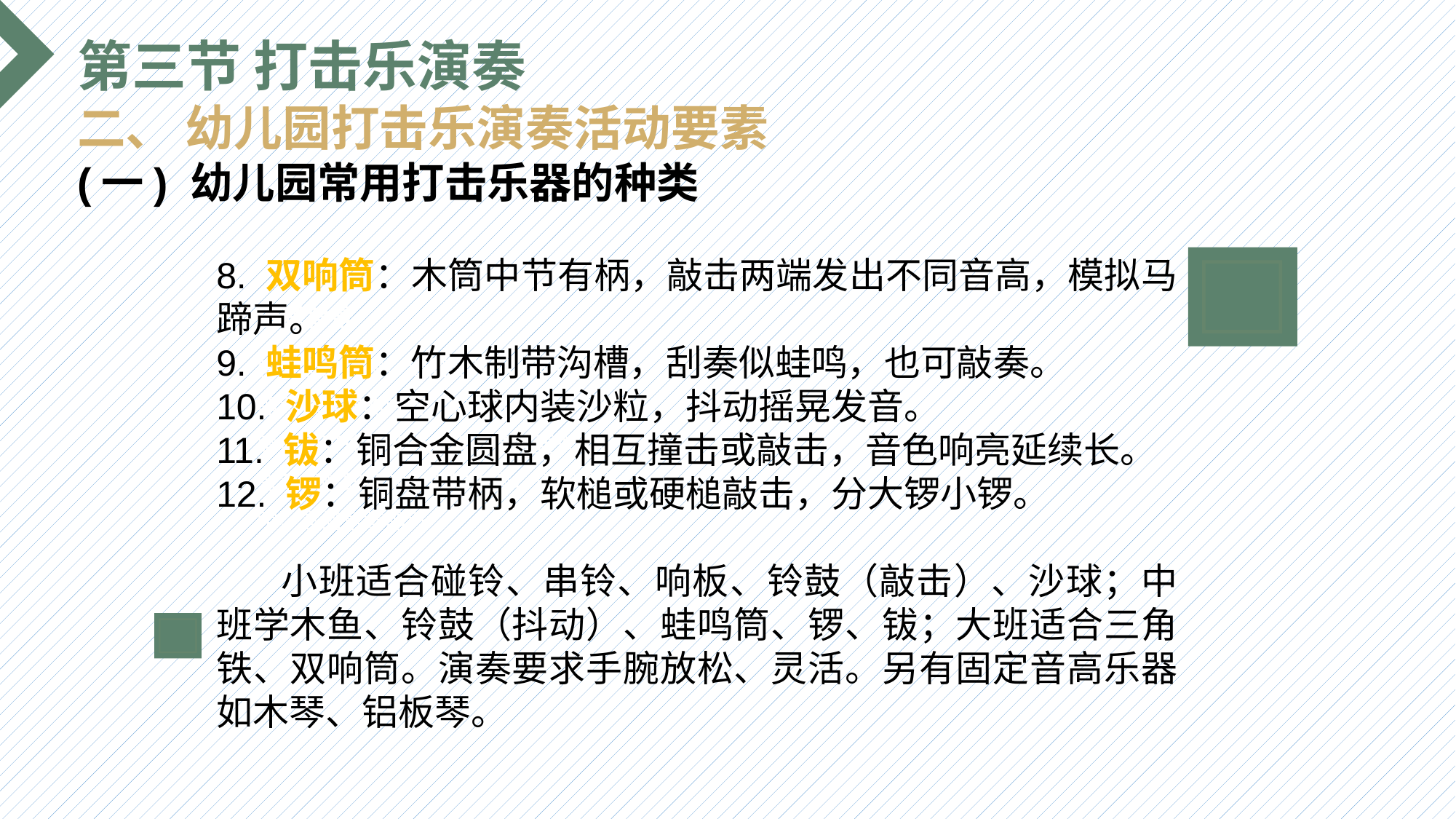

第三节 打击乐演奏
二、 幼儿园打击乐演奏活动要素
(一) 幼儿园常用打击乐器的种类

8. 双响筒：木筒中节有柄，敲击两端发出不同音高，模拟马蹄声。
9. 蛙鸣筒：竹木制带沟槽，刮奏似蛙鸣，也可敲奏。
10. 沙球：空心球内装沙粒，抖动摇晃发音。
11. 钹：铜合金圆盘，相互撞击或敲击，音色响亮延续长。
12. 锣：铜盘带柄，软槌或硬槌敲击，分大锣小锣。

      小班适合碰铃、串铃、响板、铃鼓（敲击）、沙球；中班学木鱼、铃鼓（抖动）、蛙鸣筒、锣、钹；大班适合三角铁、双响筒。演奏要求手腕放松、灵活。另有固定音高乐器如木琴、铝板琴。

选题背景
输入您的内容，请简要说明，言简意赅即可输入您的内容，请简要说明，言简意赅即可输入您的内容，请简要说明，言简意赅即可输入您的内容，请简要说明，言简意赅即可